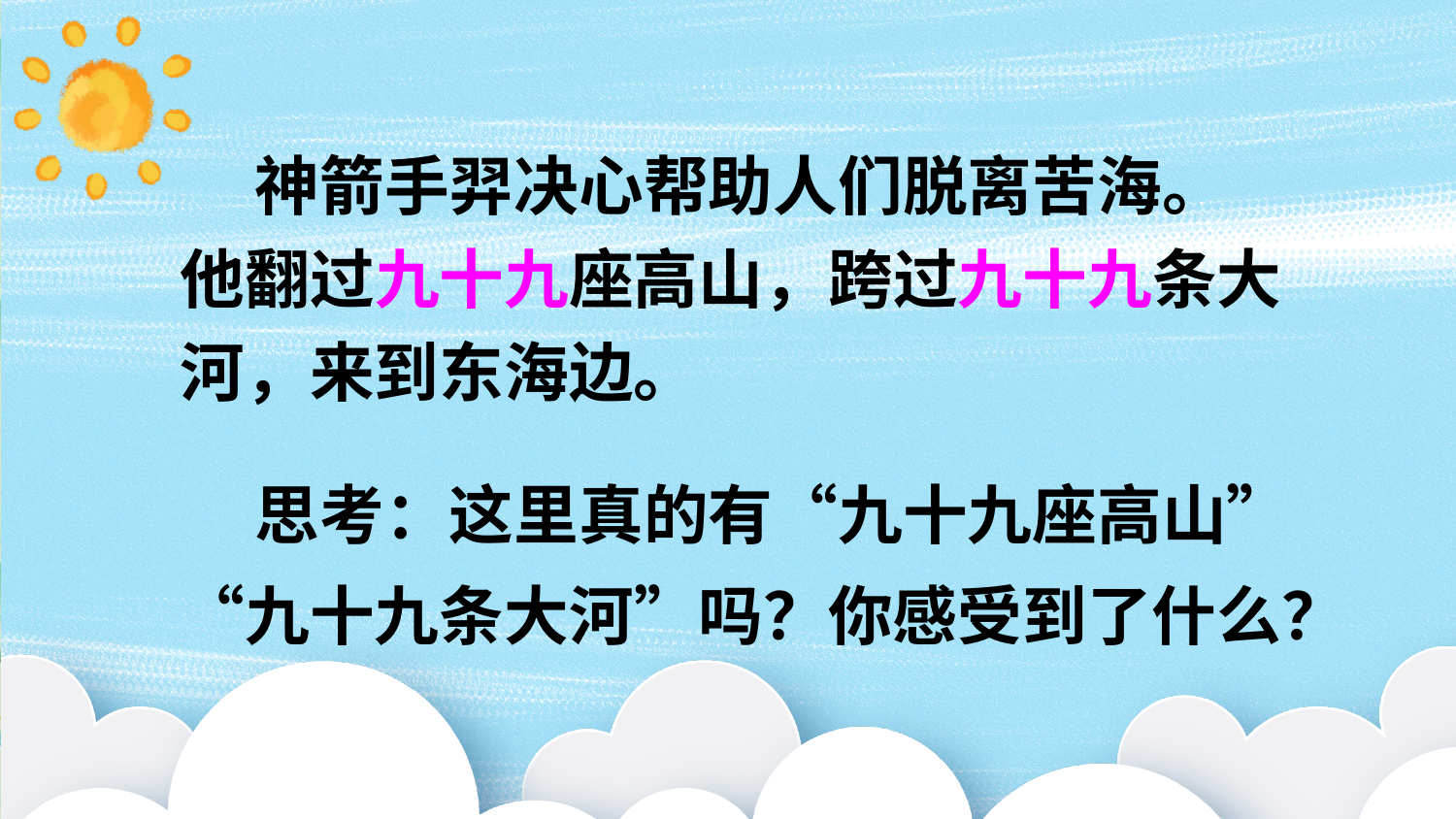

神箭手羿决心帮助人们脱离苦海。他翻过九十九座高山，跨过九十九条大河，来到东海边。
    思考：这里真的有“九十九座高山”“九十九条大河”吗？你感受到了什么？